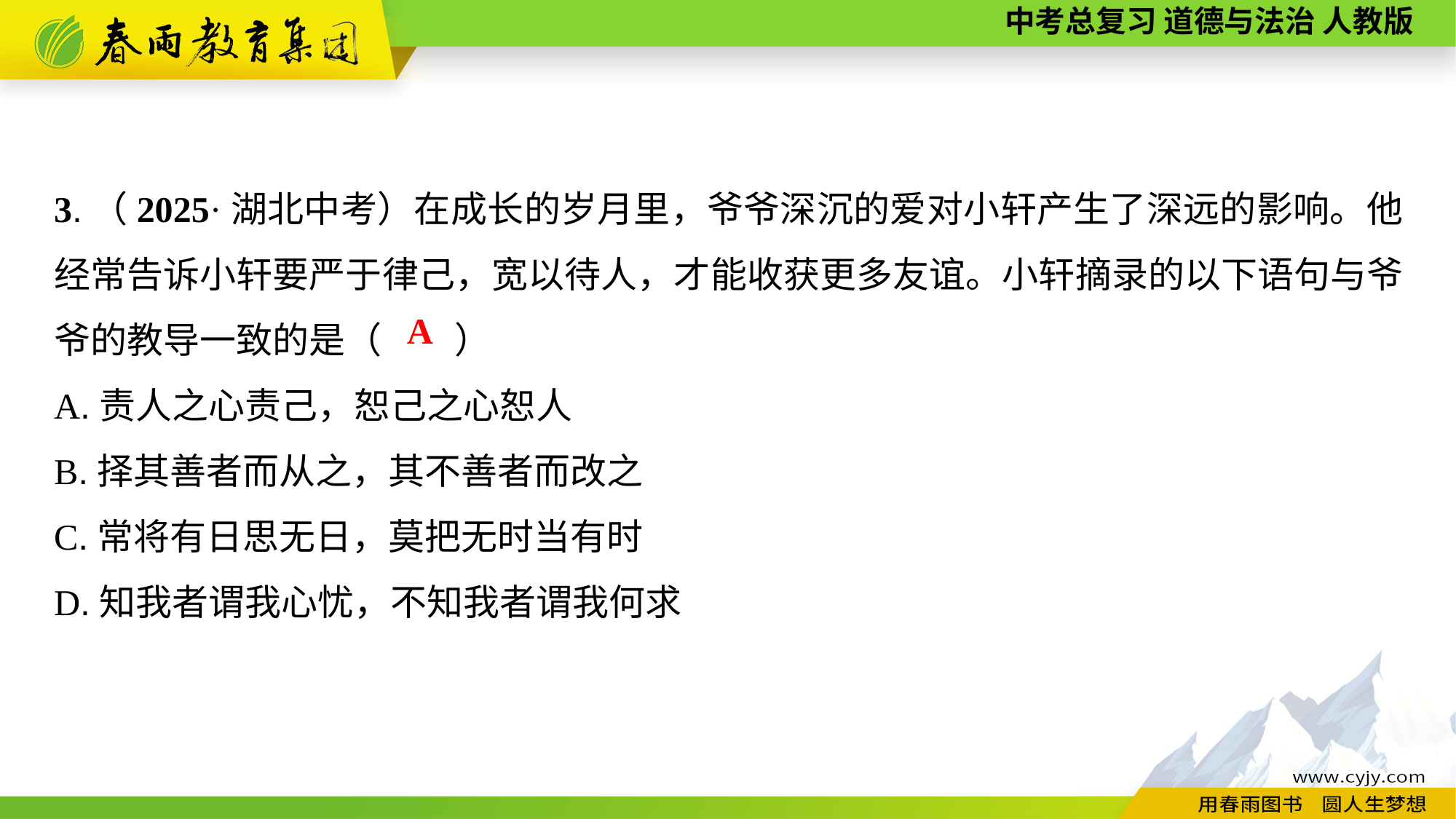

3.（2025·湖北中考）在成长的岁月里，爷爷深沉的爱对小轩产生了深远的影响。他经常告诉小轩要严于律己，宽以待人，才能收获更多友谊。小轩摘录的以下语句与爷爷的教导一致的是（　　）
A.责人之心责己，恕己之心恕人
B.择其善者而从之，其不善者而改之
C.常将有日思无日，莫把无时当有时
D.知我者谓我心忧，不知我者谓我何求
A